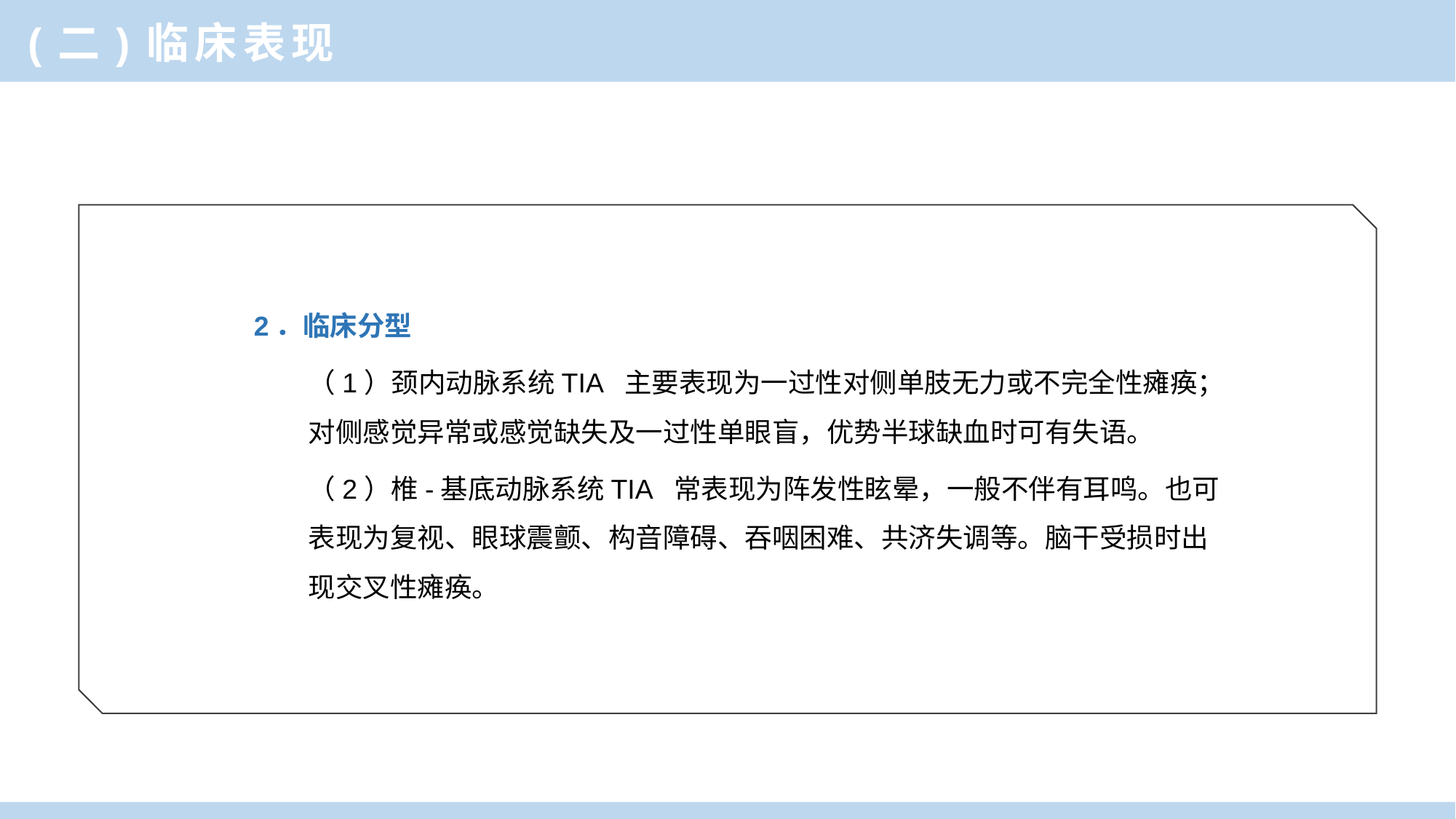

(二)临床表现

2．临床分型
（1）颈内动脉系统TIA  主要表现为一过性对侧单肢无力或不完全性瘫痪；对侧感觉异常或感觉缺失及一过性单眼盲，优势半球缺血时可有失语。
（2）椎-基底动脉系统TIA  常表现为阵发性眩晕，一般不伴有耳鸣。也可表现为复视、眼球震颤、构音障碍、吞咽困难、共济失调等。脑干受损时出现交叉性瘫痪。